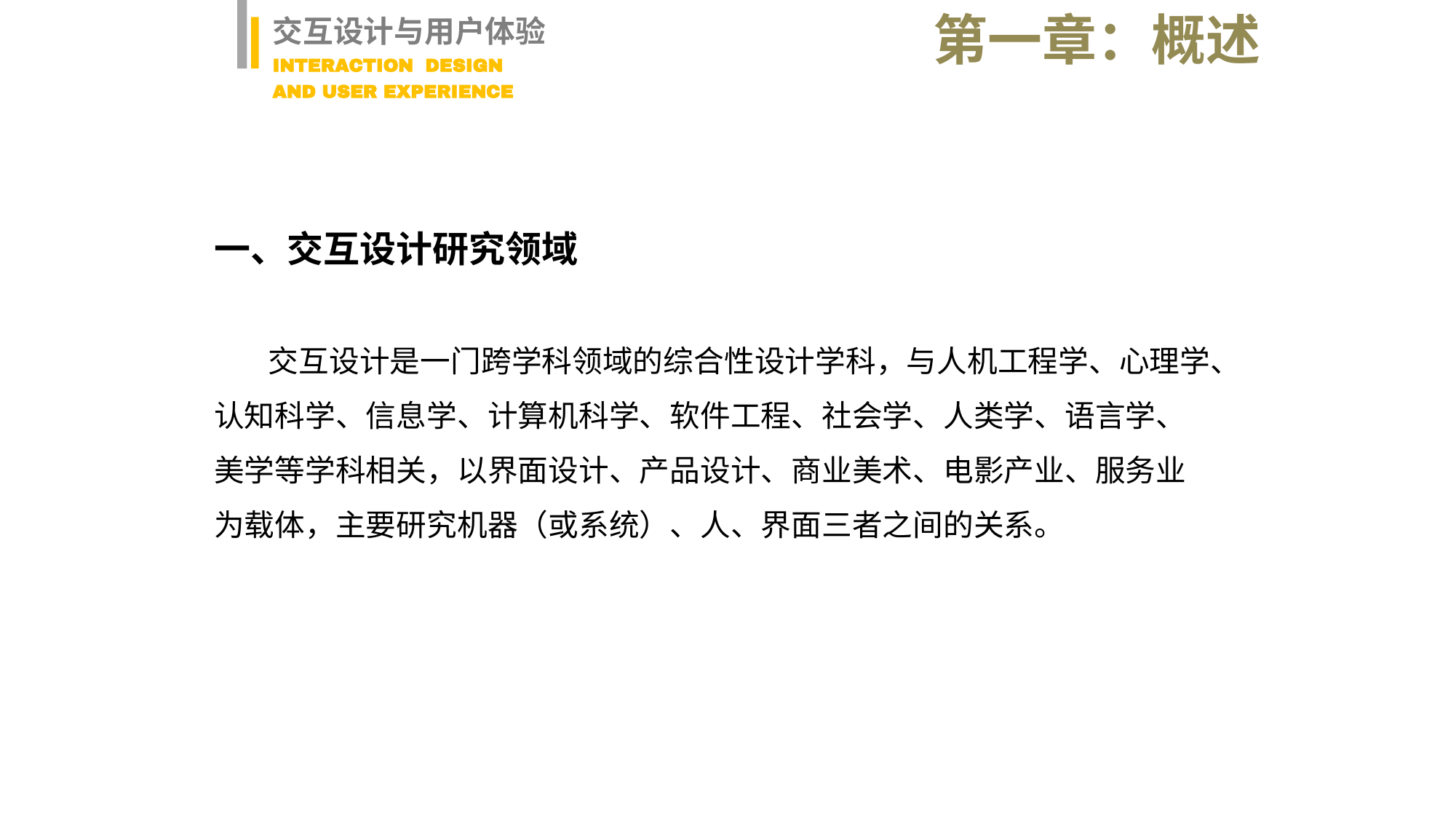

第一章：概述

交互设计与用户体验
INTERACTION  DESIGN
AND USER EXPERIENCE
一、交互设计研究领域

       交互设计是一门跨学科领域的综合性设计学科，与人机工程学、心理学、认知科学、信息学、计算机科学、软件工程、社会学、人类学、语言学、美学等学科相关，以界面设计、产品设计、商业美术、电影产业、服务业为载体，主要研究机器（或系统）、人、界面三者之间的关系。